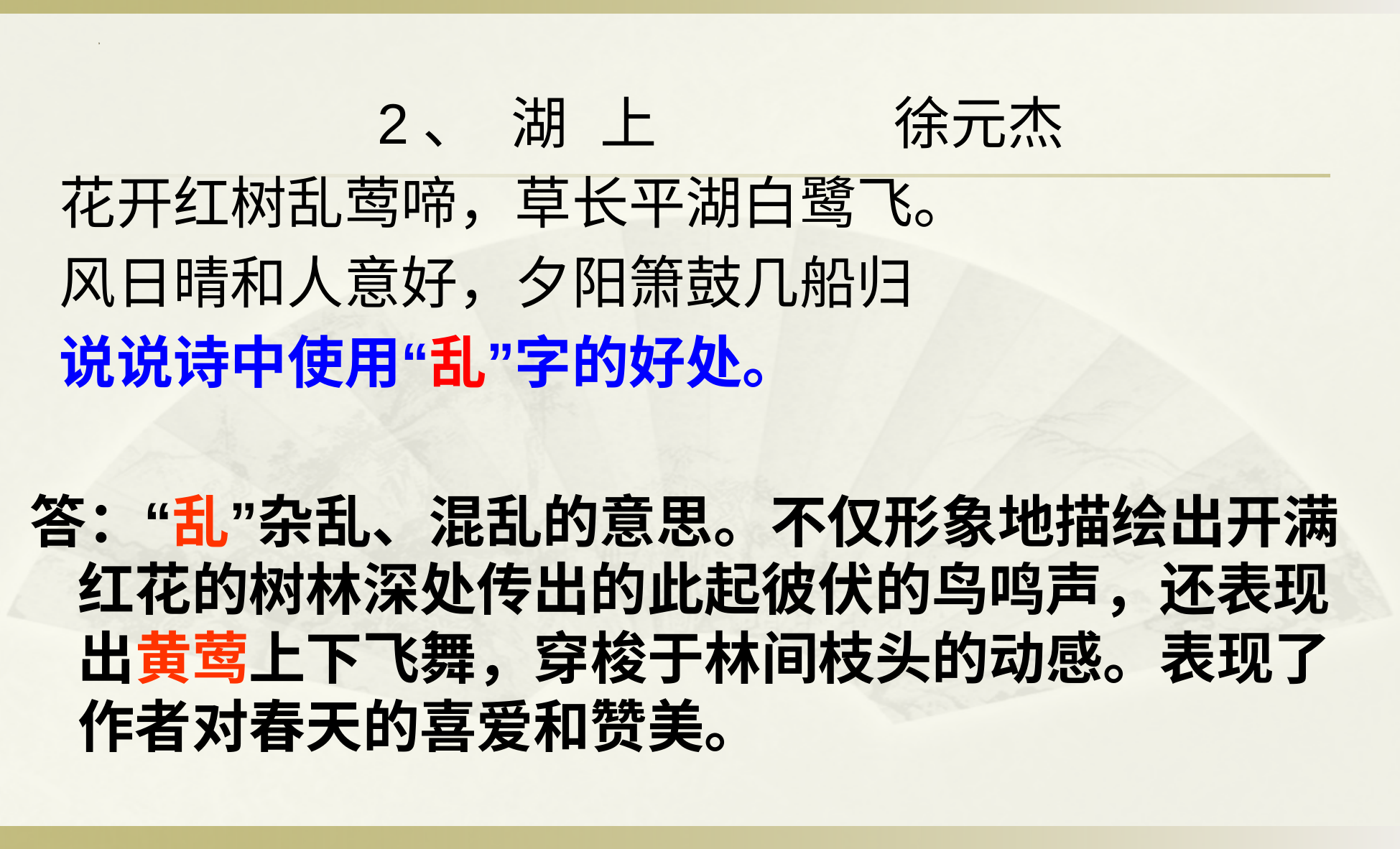

2、  湖  上               徐元杰
 花开红树乱莺啼，草长平湖白鹭飞。
 风日晴和人意好，夕阳箫鼓几船归
 说说诗中使用“乱”字的好处。

答：“乱”杂乱、混乱的意思。不仅形象地描绘出开满红花的树林深处传出的此起彼伏的鸟鸣声，还表现出黄莺上下飞舞，穿梭于林间枝头的动感。表现了作者对春天的喜爱和赞美。